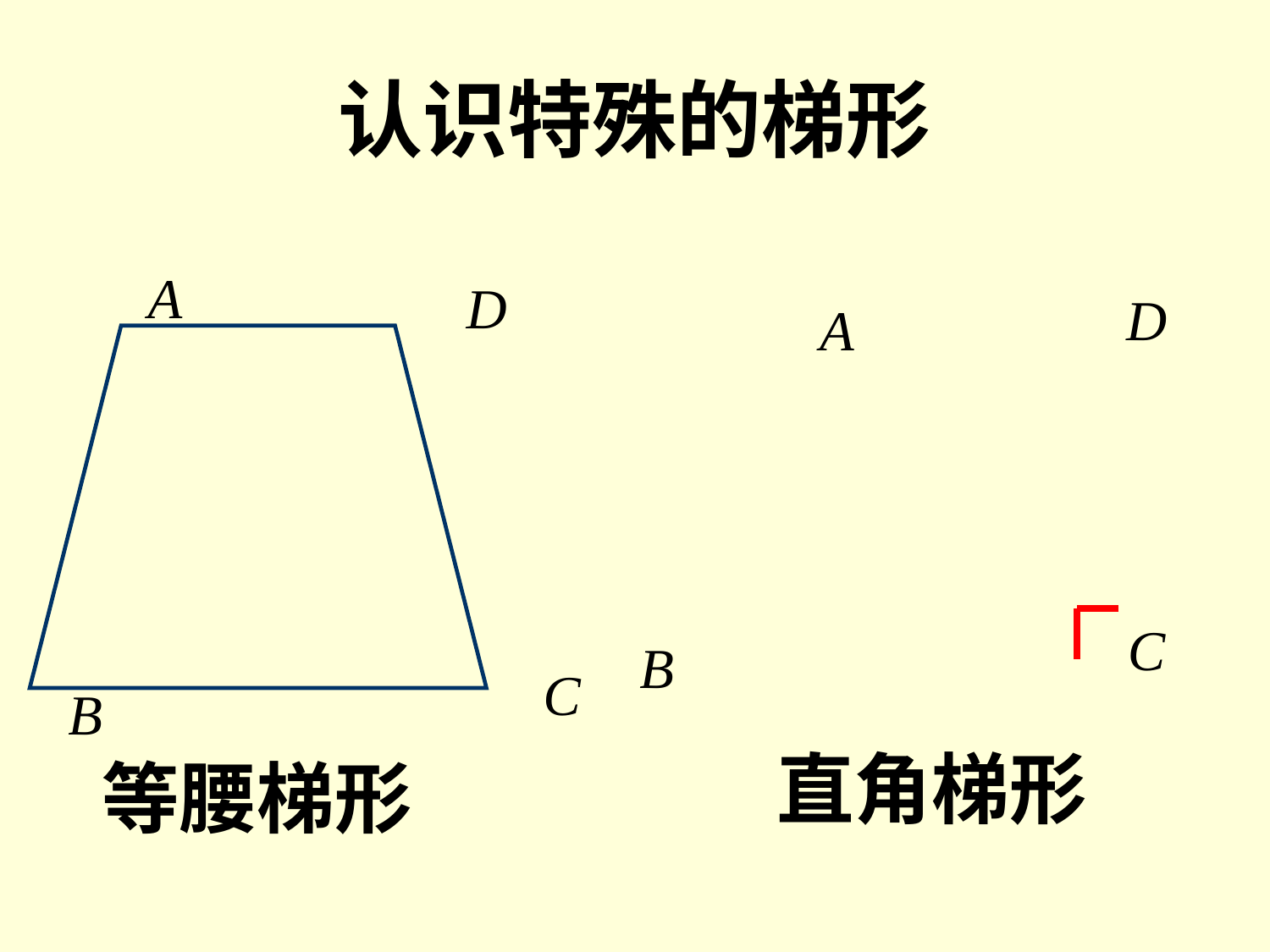

认识特殊的梯形
A
D
D
A

C
B
C
B
直角梯形
等腰梯形